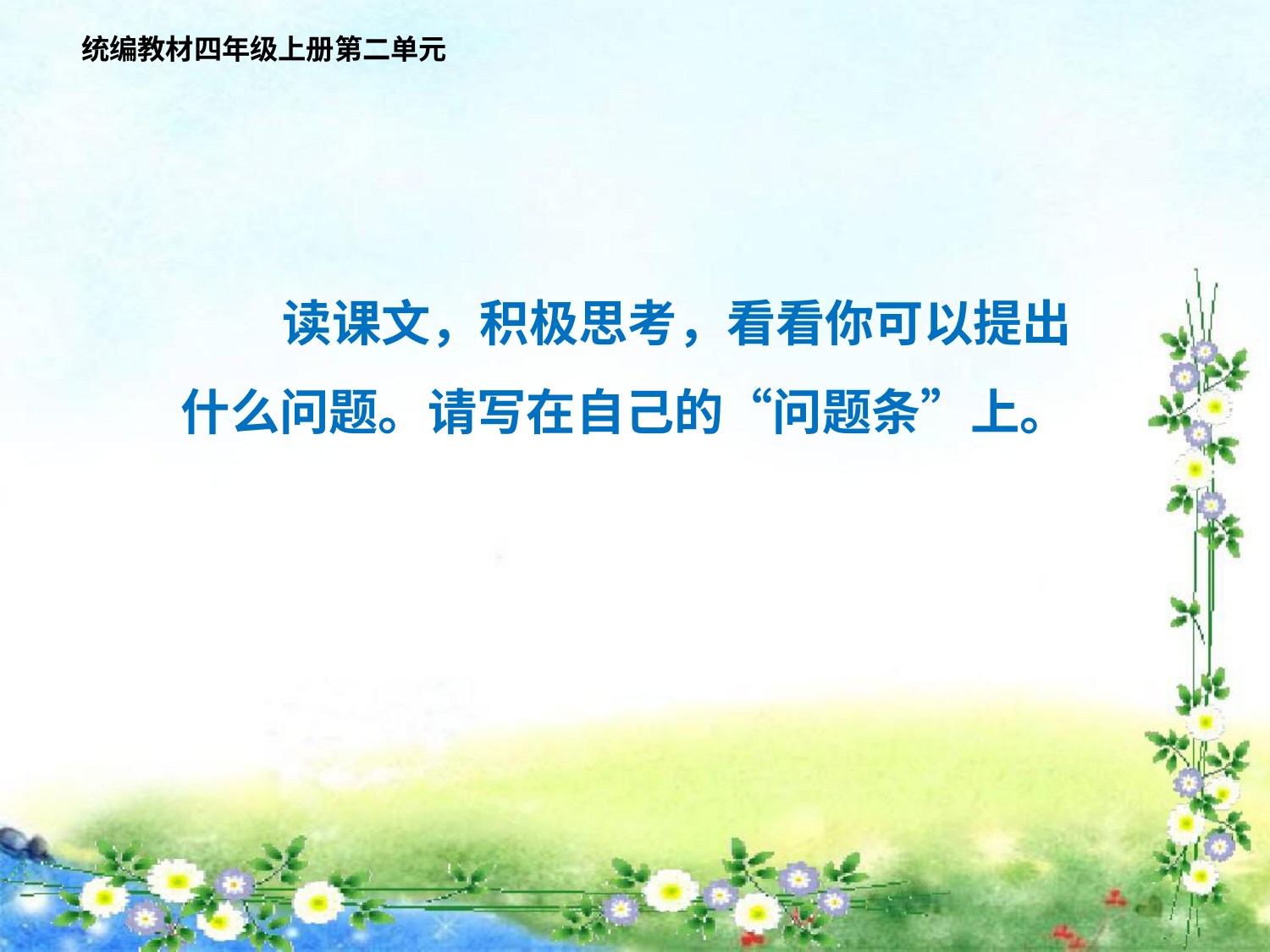

统编教材四年级上册第二单元
        读课文，积极思考，看看你可以提出
什么问题。请写在自己的“问题条”上。